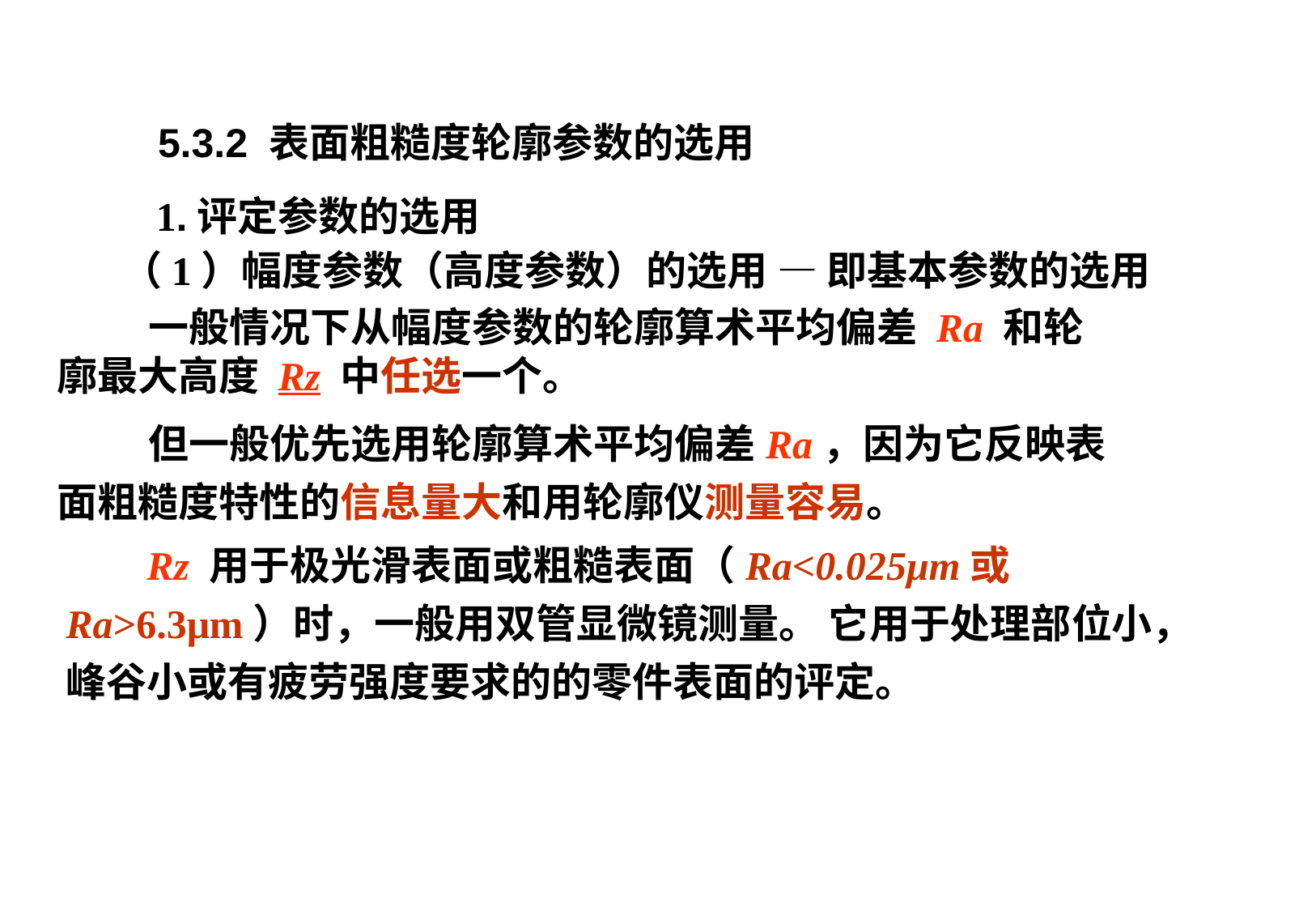

24
5.3.2 表面粗糙度轮廓参数的选用
1.评定参数的选用
（1）幅度参数（高度参数）的选用 — 即基本参数的选用
         一般情况下从幅度参数的轮廓算术平均偏差 Ra 和轮廓最大高度 Rz 中任选一个。
         但一般优先选用轮廓算术平均偏差Ra，因为它反映表面粗糙度特性的信息量大和用轮廓仪测量容易。
        Rz 用于极光滑表面或粗糙表面（Ra<0.025μm或Ra>6.3μm）时，一般用双管显微镜测量。 它用于处理部位小，峰谷小或有疲劳强度要求的的零件表面的评定。